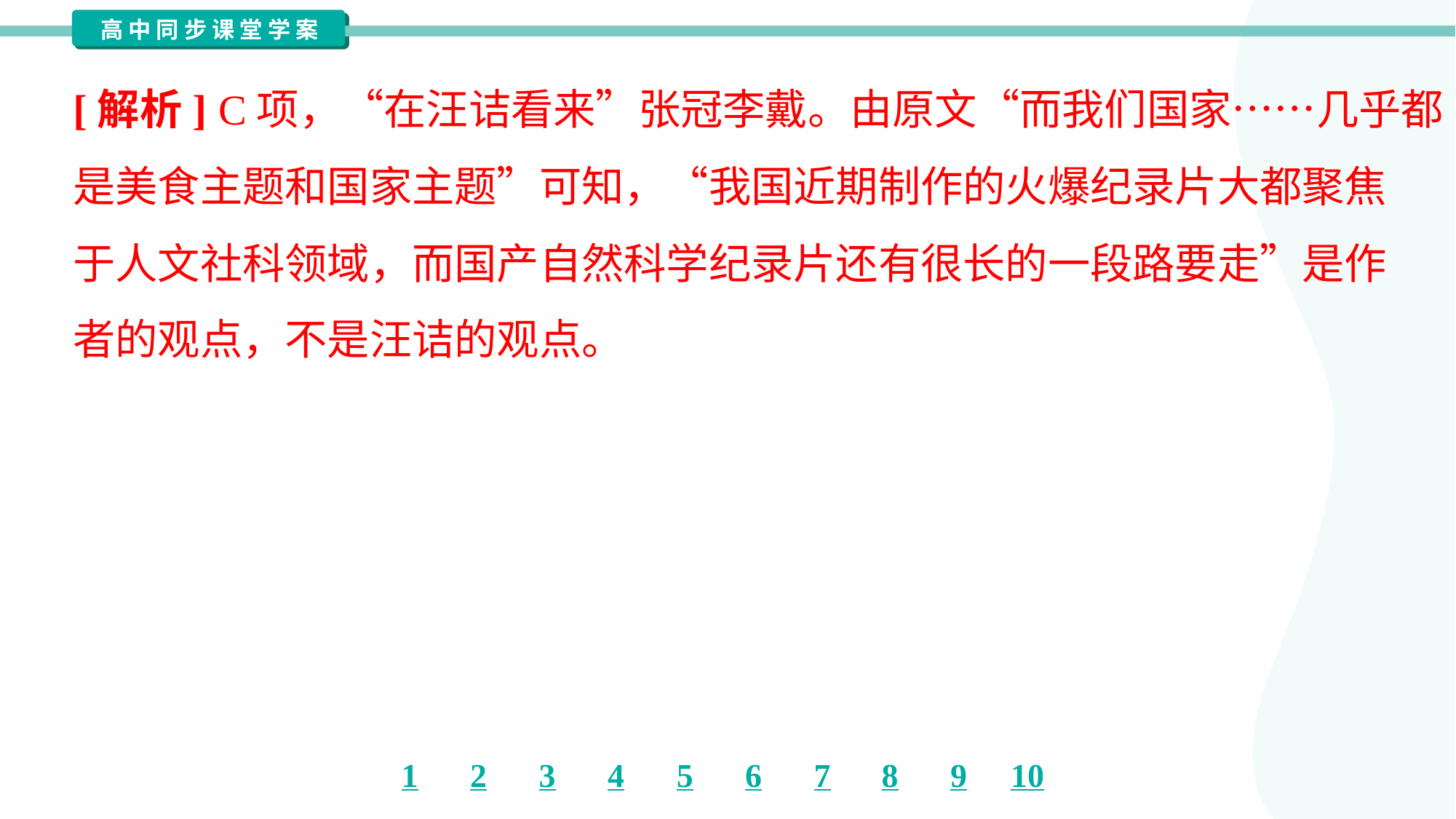

[解析] C项，“在汪诘看来”张冠李戴。由原文“而我们国家……几乎都
是美食主题和国家主题”可知，“我国近期制作的火爆纪录片大都聚焦
于人文社科领域，而国产自然科学纪录片还有很长的一段路要走”是作
者的观点，不是汪诘的观点。